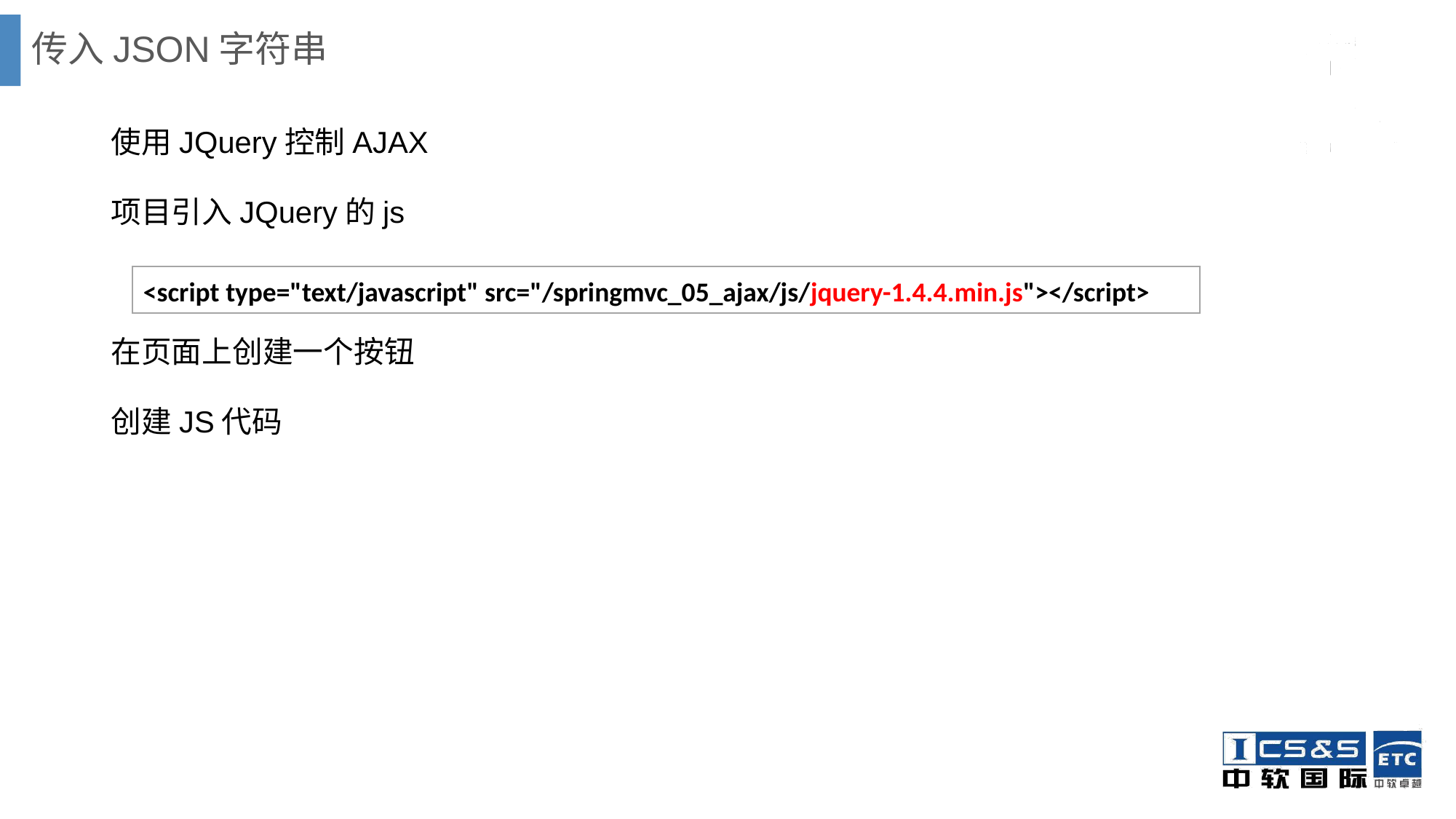

# 传入JSON字符串
使用JQuery控制AJAX
项目引入JQuery的js

在页面上创建一个按钮
创建JS代码

<script type="text/javascript" src="/springmvc_05_ajax/js/jquery-1.4.4.min.js"></script>